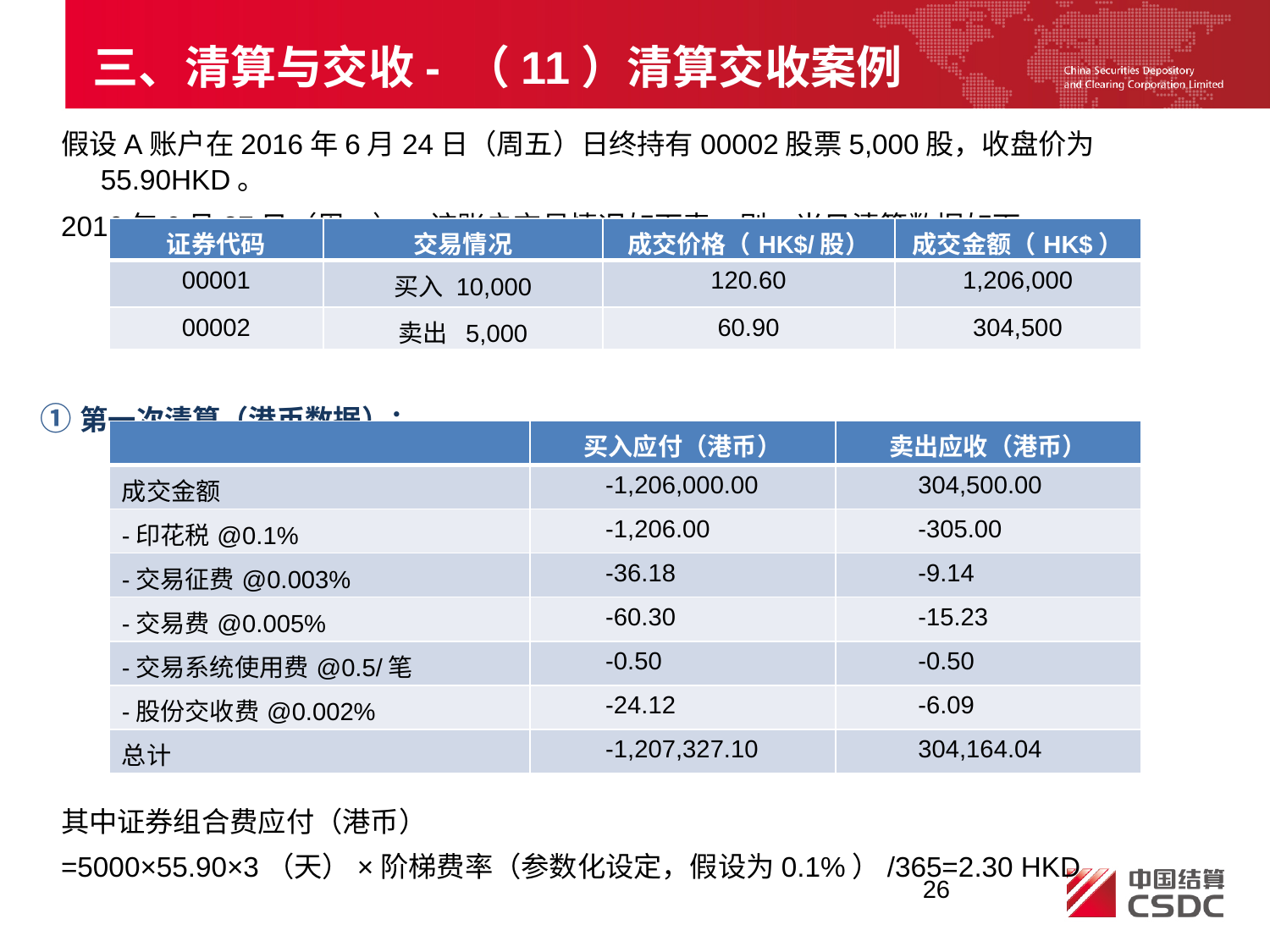

三、清算与交收- （11）清算交收案例
假设A账户在2016年6月24日（周五）日终持有00002股票5,000股，收盘价为55.90HKD。
2016年6月27日（周一），该账户交易情况如下表：则，当日清算数据如下：

      ①第一次清算（港币数据）：

其中证券组合费应付（港币）
=5000×55.90×3（天）×阶梯费率（参数化设定，假设为0.1%）/365=2.30 HKD
| 证券代码 | 交易情况 | 成交价格（HK$/股） | 成交金额（HK$） |
| --- | --- | --- | --- |
| 00001 | 买入 10,000 | 120.60 | 1,206,000 |
| 00002 | 卖出 5,000 | 60.90 | 304,500 |
|  | 买入应付（港币） | 卖出应收（港币） |
| --- | --- | --- |
| 成交金额 | -1,206,000.00 | 304,500.00 |
| -印花税@0.1% | -1,206.00 | -305.00 |
| -交易征费@0.003% | -36.18 | -9.14 |
| -交易费@0.005% | -60.30 | -15.23 |
| -交易系统使用费@0.5/笔 | -0.50 | -0.50 |
| -股份交收费@0.002% | -24.12 | -6.09 |
| 总计 | -1,207,327.10 | 304,164.04 |
26